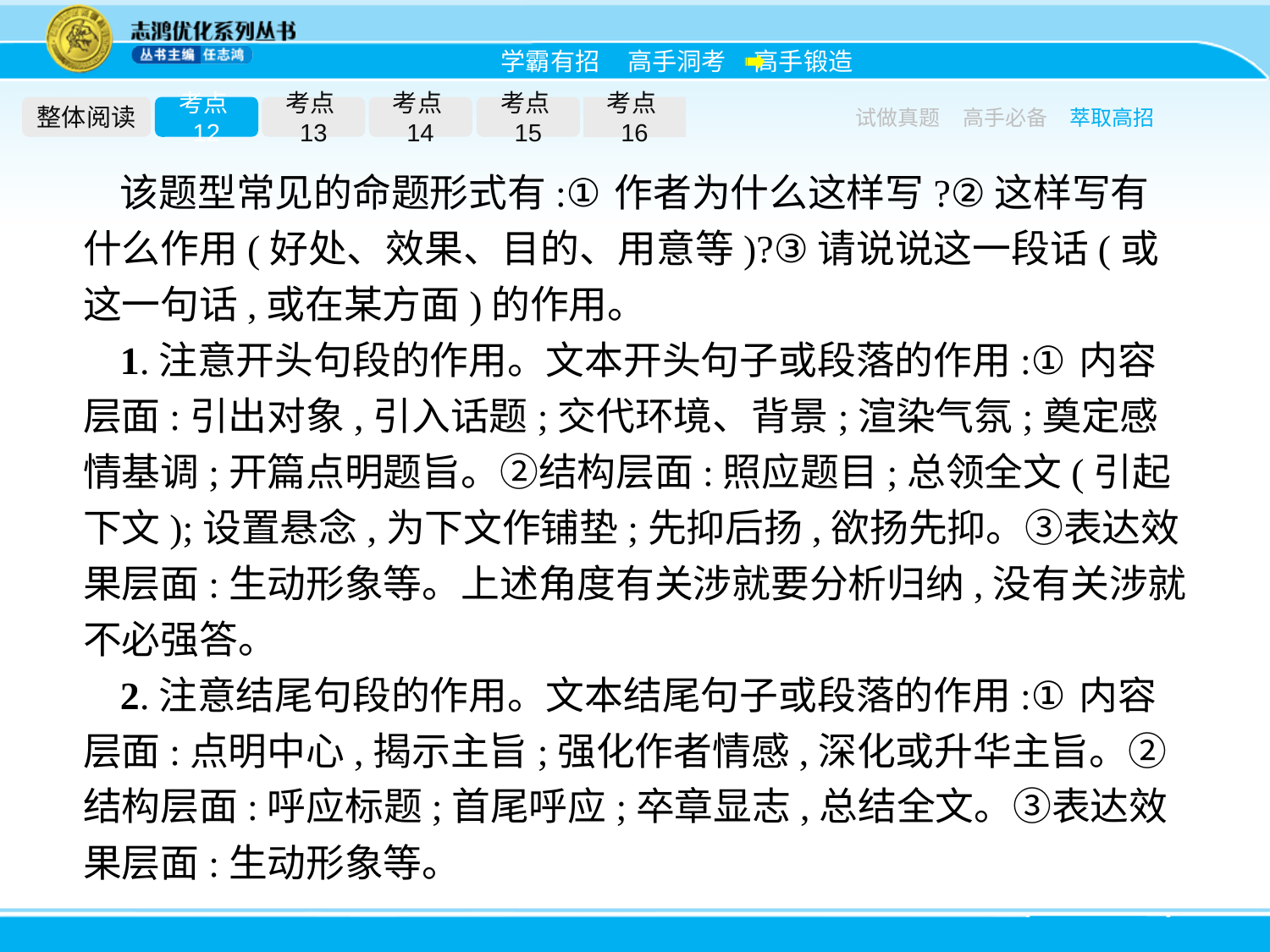

整体阅读
考点12
考点13
考点14
考点15
考点16
试做真题
高手必备
萃取高招
该题型常见的命题形式有:①作者为什么这样写?②这样写有什么作用(好处、效果、目的、用意等)?③请说说这一段话(或这一句话,或在某方面)的作用。
1.注意开头句段的作用。文本开头句子或段落的作用:①内容层面:引出对象,引入话题;交代环境、背景;渲染气氛;奠定感情基调;开篇点明题旨。②结构层面:照应题目;总领全文(引起下文);设置悬念,为下文作铺垫;先抑后扬,欲扬先抑。③表达效果层面:生动形象等。上述角度有关涉就要分析归纳,没有关涉就不必强答。
2.注意结尾句段的作用。文本结尾句子或段落的作用:①内容层面:点明中心,揭示主旨;强化作者情感,深化或升华主旨。②结构层面:呼应标题;首尾呼应;卒章显志,总结全文。③表达效果层面:生动形象等。